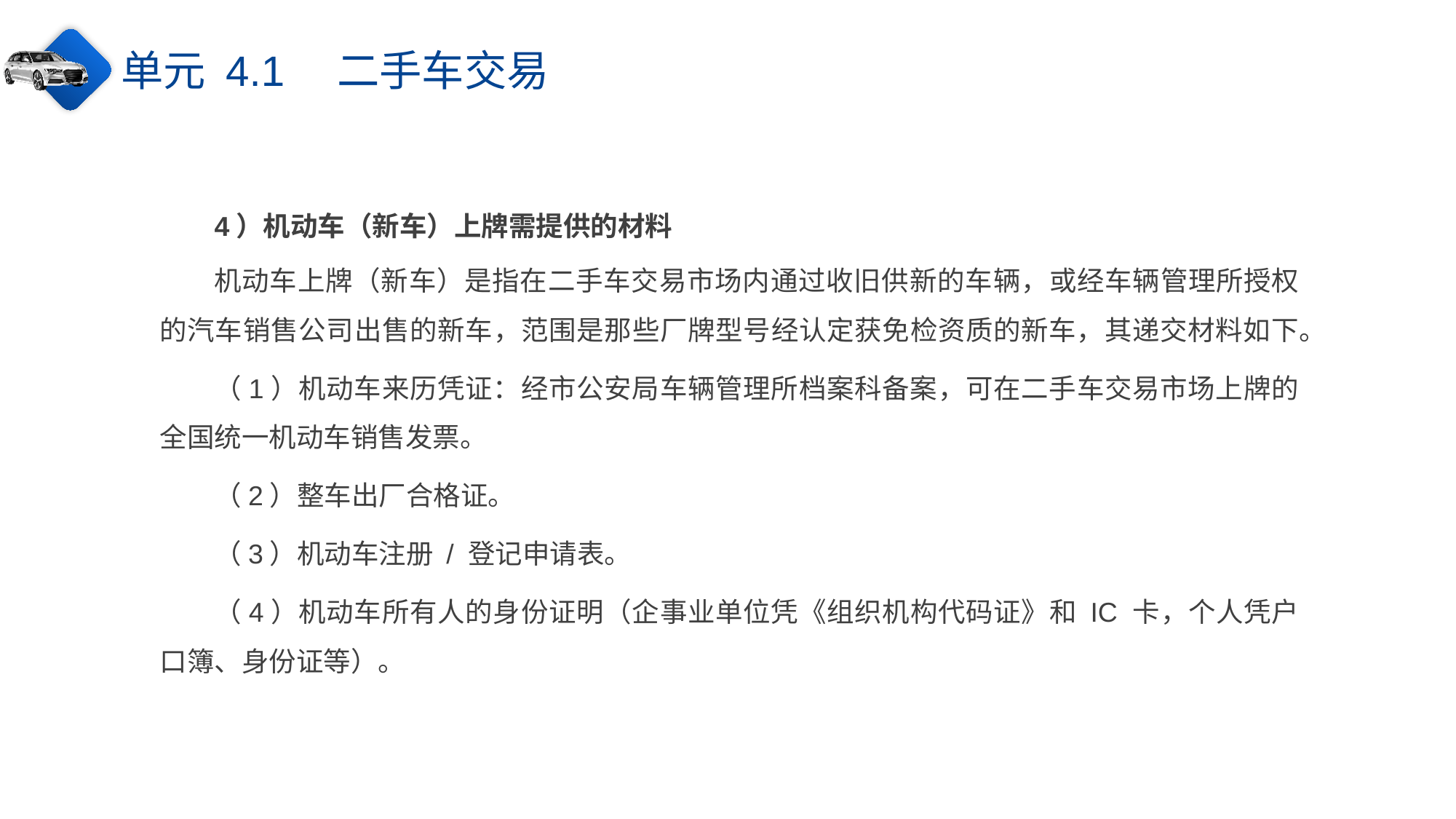

单元 4.1　二手车交易
4）机动车（新车）上牌需提供的材料
机动车上牌（新车）是指在二手车交易市场内通过收旧供新的车辆，或经车辆管理所授权的汽车销售公司出售的新车，范围是那些厂牌型号经认定获免检资质的新车，其递交材料如下。
（1）机动车来历凭证：经市公安局车辆管理所档案科备案，可在二手车交易市场上牌的全国统一机动车销售发票。
（2）整车出厂合格证。
（3）机动车注册 / 登记申请表。
（4）机动车所有人的身份证明（企事业单位凭《组织机构代码证》和 IC 卡，个人凭户口簿、身份证等）。